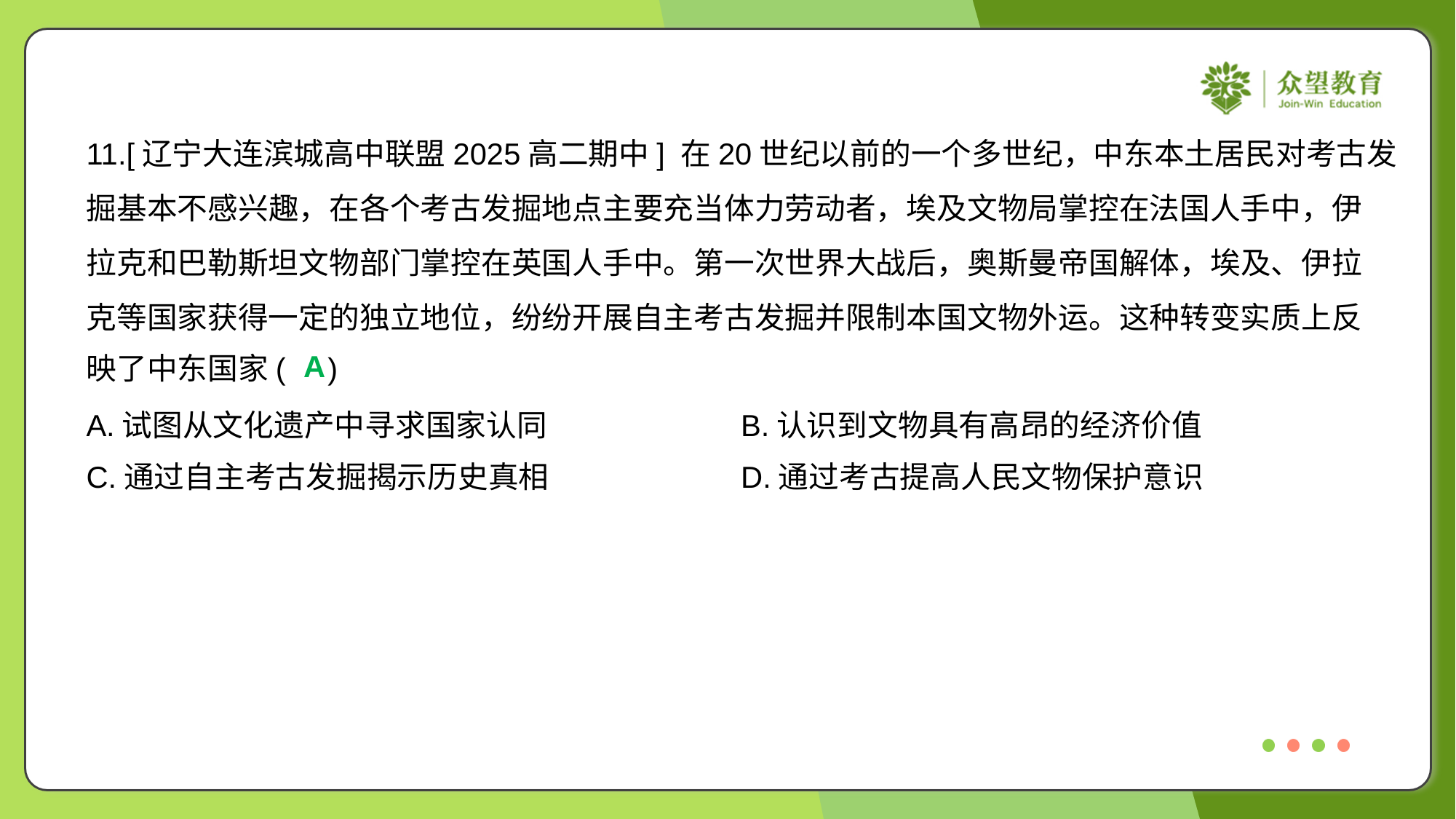

11.[辽宁大连滨城高中联盟2025高二期中] 在20世纪以前的一个多世纪，中东本土居民对考古发
掘基本不感兴趣，在各个考古发掘地点主要充当体力劳动者，埃及文物局掌控在法国人手中，伊
拉克和巴勒斯坦文物部门掌控在英国人手中。第一次世界大战后，奥斯曼帝国解体，埃及、伊拉
克等国家获得一定的独立地位，纷纷开展自主考古发掘并限制本国文物外运。这种转变实质上反
映了中东国家(     )
A
A.试图从文化遗产中寻求国家认同	B.认识到文物具有高昂的经济价值
C.通过自主考古发掘揭示历史真相	D.通过考古提高人民文物保护意识